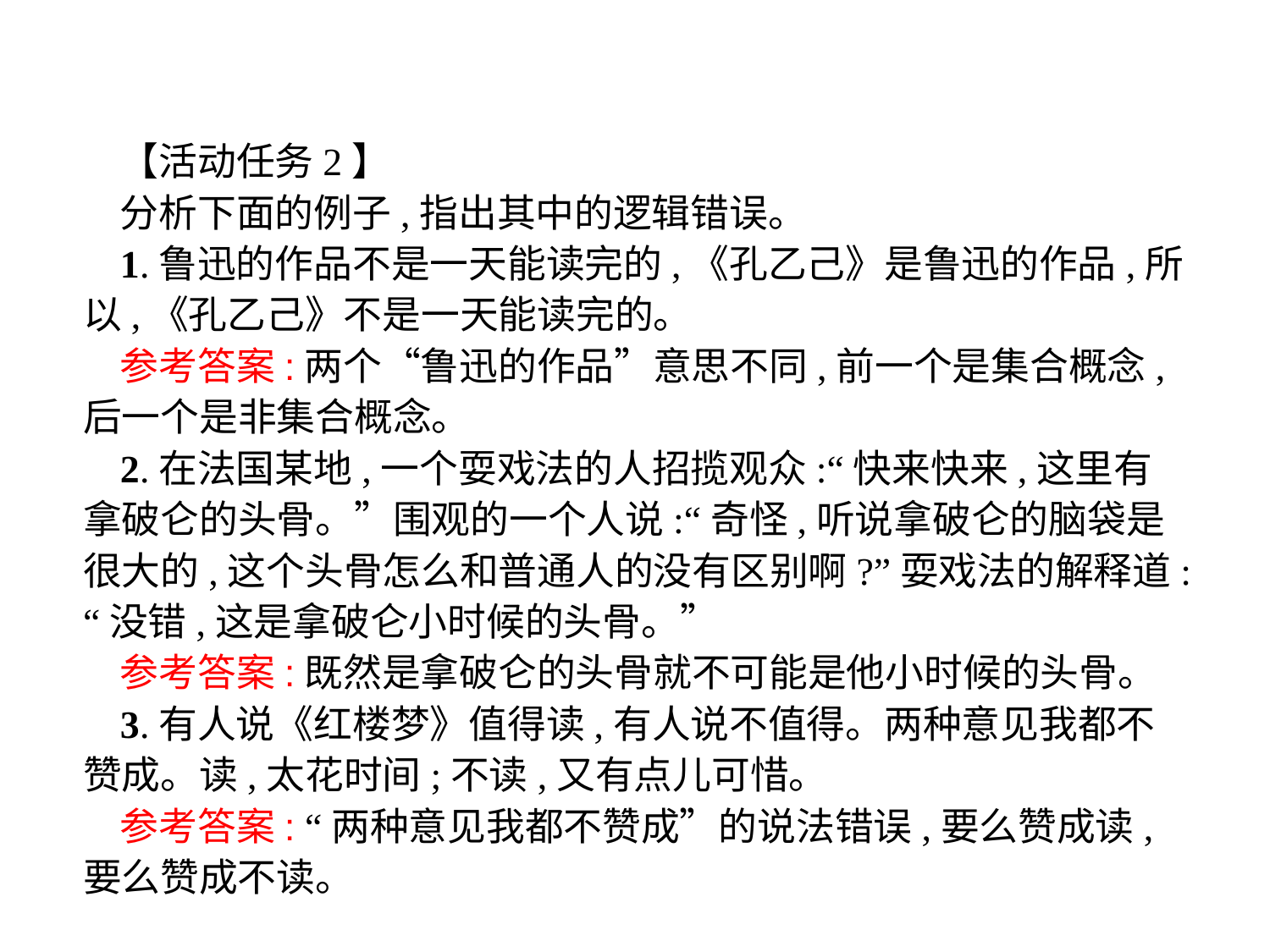

【活动任务2】
分析下面的例子,指出其中的逻辑错误。
1.鲁迅的作品不是一天能读完的,《孔乙己》是鲁迅的作品,所以,《孔乙己》不是一天能读完的。
参考答案:两个“鲁迅的作品”意思不同,前一个是集合概念,后一个是非集合概念。
2.在法国某地,一个耍戏法的人招揽观众:“快来快来,这里有拿破仑的头骨。”围观的一个人说:“奇怪,听说拿破仑的脑袋是很大的,这个头骨怎么和普通人的没有区别啊?”耍戏法的解释道:“没错,这是拿破仑小时候的头骨。”
参考答案:既然是拿破仑的头骨就不可能是他小时候的头骨。
3.有人说《红楼梦》值得读,有人说不值得。两种意见我都不赞成。读,太花时间;不读,又有点儿可惜。
参考答案: “两种意见我都不赞成”的说法错误,要么赞成读,要么赞成不读。